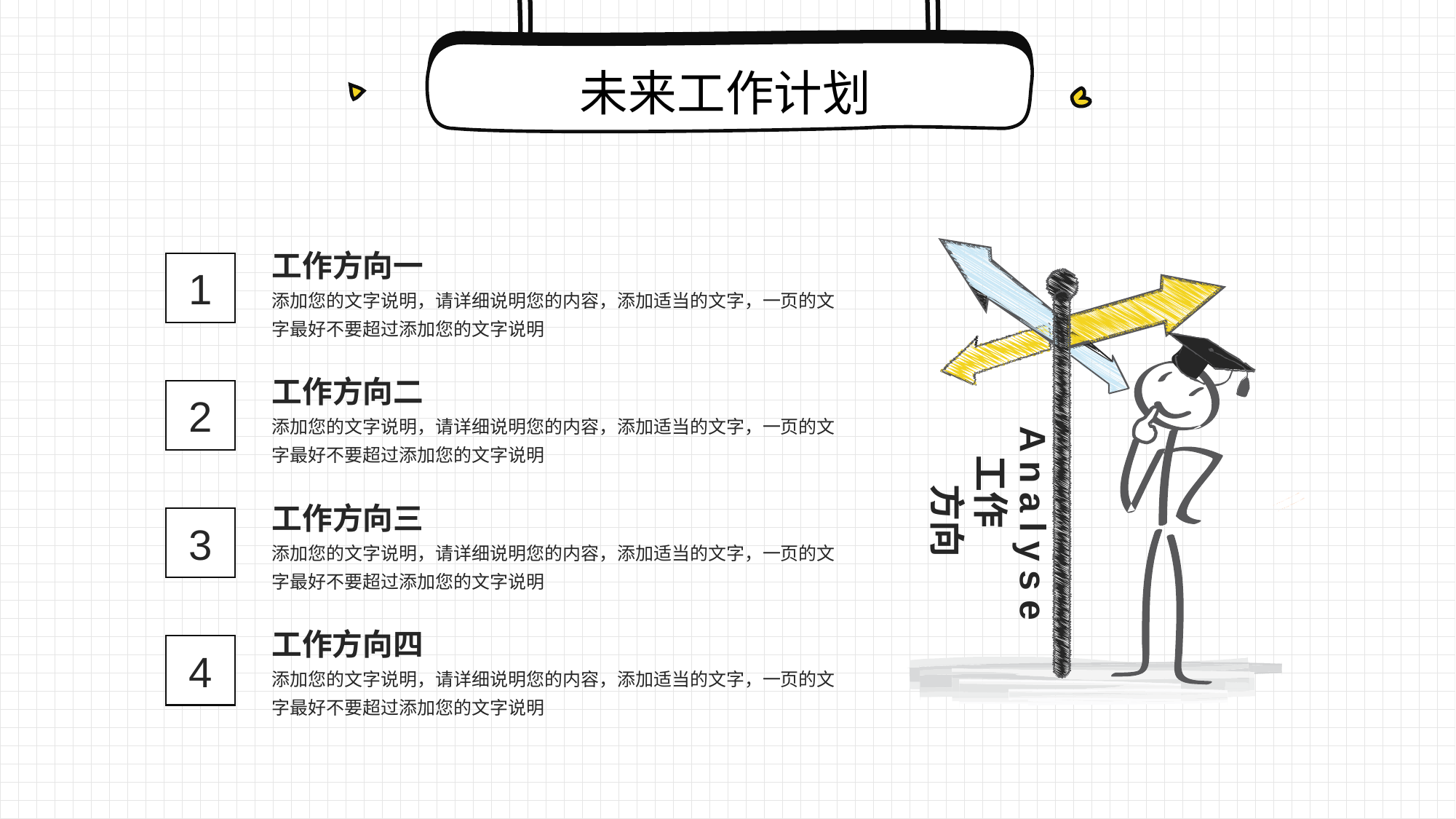

未来工作计划
工作方向一
添加您的文字说明，请详细说明您的内容，添加适当的文字，一页的文字最好不要超过添加您的文字说明

工作
      方向
Analyse
1
工作方向二
添加您的文字说明，请详细说明您的内容，添加适当的文字，一页的文字最好不要超过添加您的文字说明
2
工作方向三
添加您的文字说明，请详细说明您的内容，添加适当的文字，一页的文字最好不要超过添加您的文字说明
3
工作方向四
添加您的文字说明，请详细说明您的内容，添加适当的文字，一页的文字最好不要超过添加您的文字说明
4